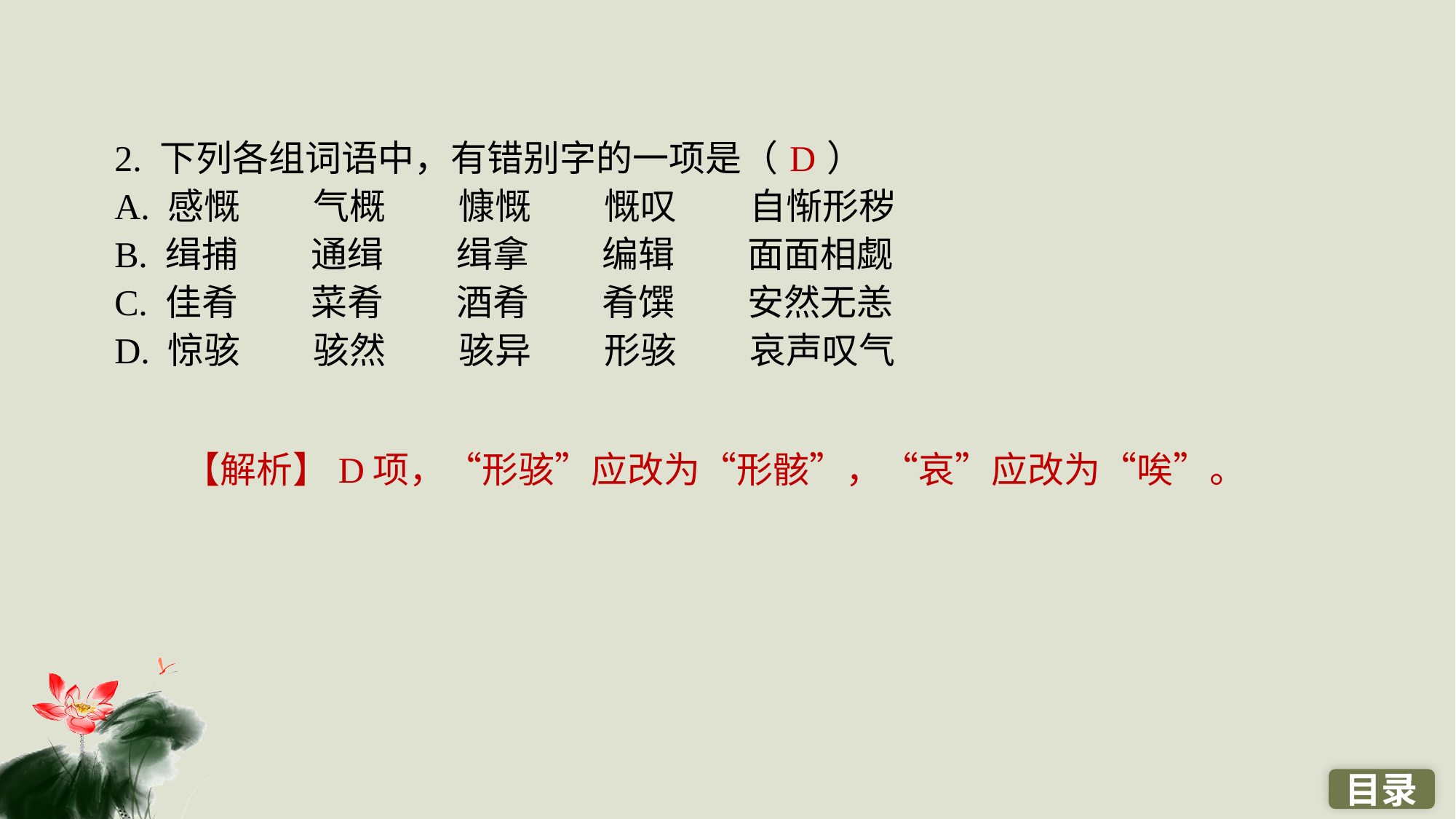

2. 下列各组词语中，有错别字的一项是（      ）
A. 感慨　　气概　　慷慨　　慨叹　　自惭形秽
B. 缉捕　　通缉　　缉拿　　编辑　　面面相觑
C. 佳肴　　菜肴　　酒肴　　肴馔　　安然无恙
D. 惊骇　　骇然　　骇异　　形骇　　哀声叹气
D
【解析】D项，“形骇”应改为“形骸”，“哀”应改为“唉”。